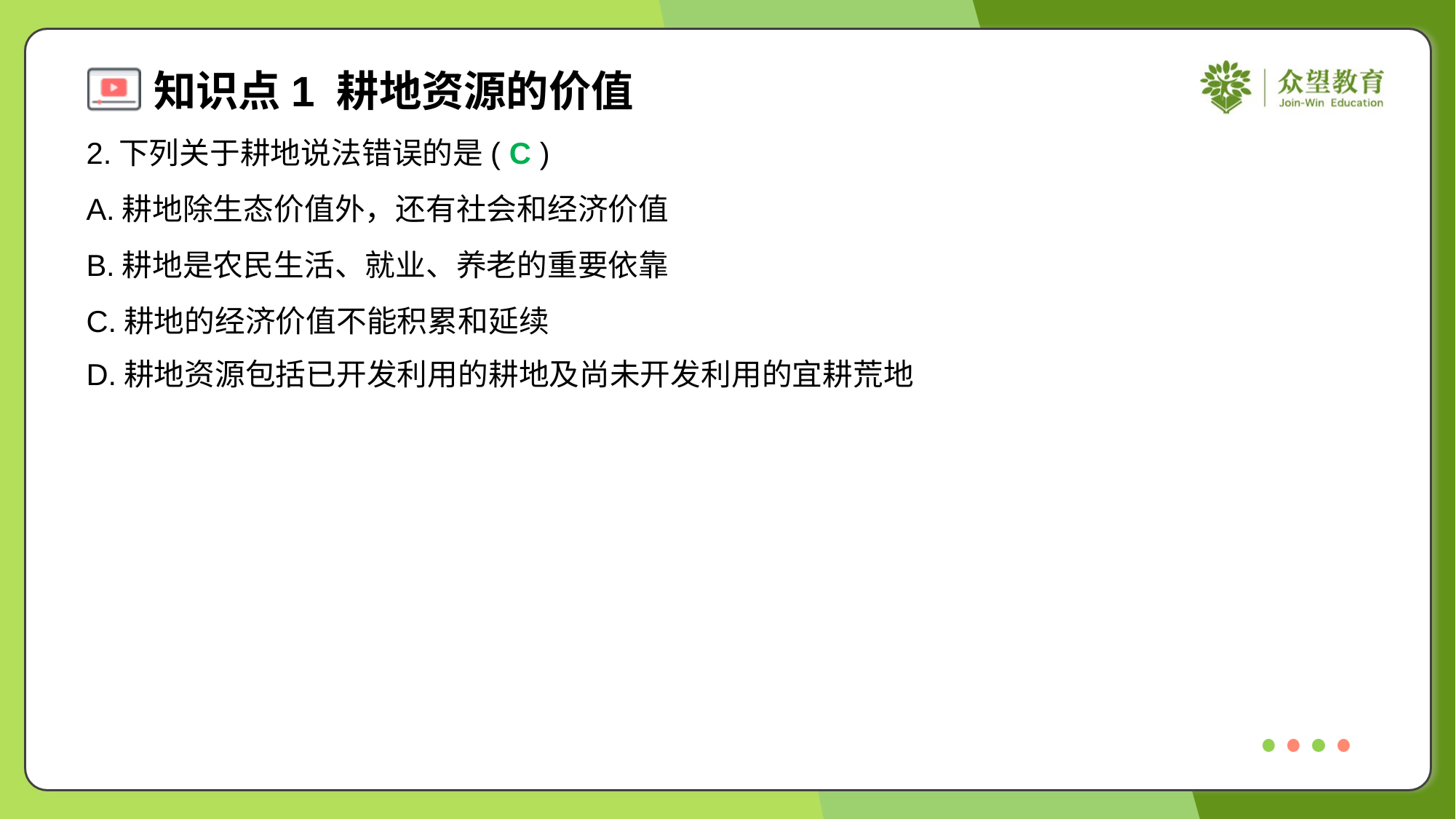

2.下列关于耕地说法错误的是(     )
C
A.耕地除生态价值外，还有社会和经济价值
B.耕地是农民生活、就业、养老的重要依靠
C.耕地的经济价值不能积累和延续
D.耕地资源包括已开发利用的耕地及尚未开发利用的宜耕荒地